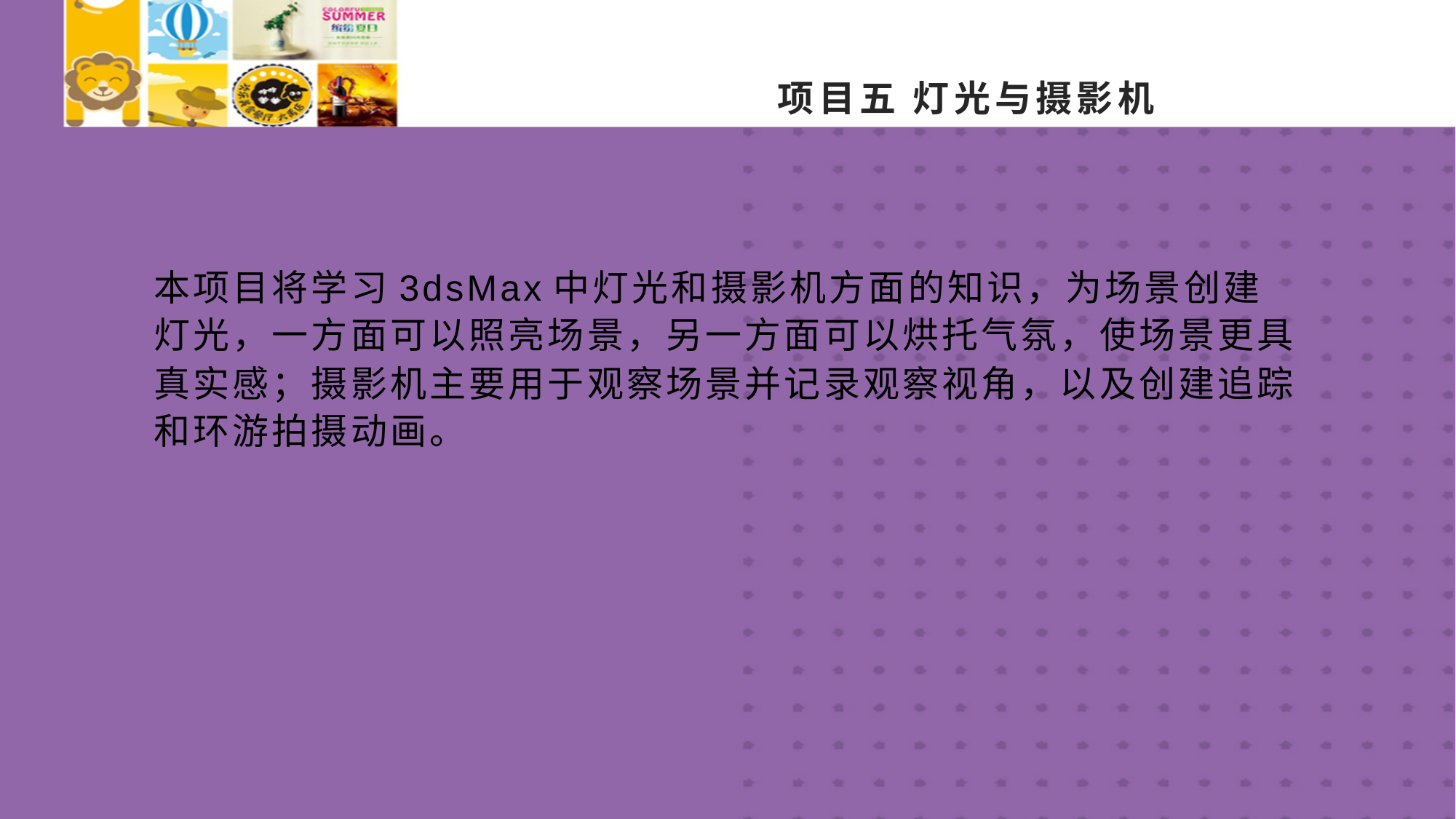

# 项目五 灯光与摄影机
本项目将学习3dsMax中灯光和摄影机方面的知识，为场景创建灯光，一方面可以照亮场景，另一方面可以烘托气氛，使场景更具真实感；摄影机主要用于观察场景并记录观察视角，以及创建追踪和环游拍摄动画。